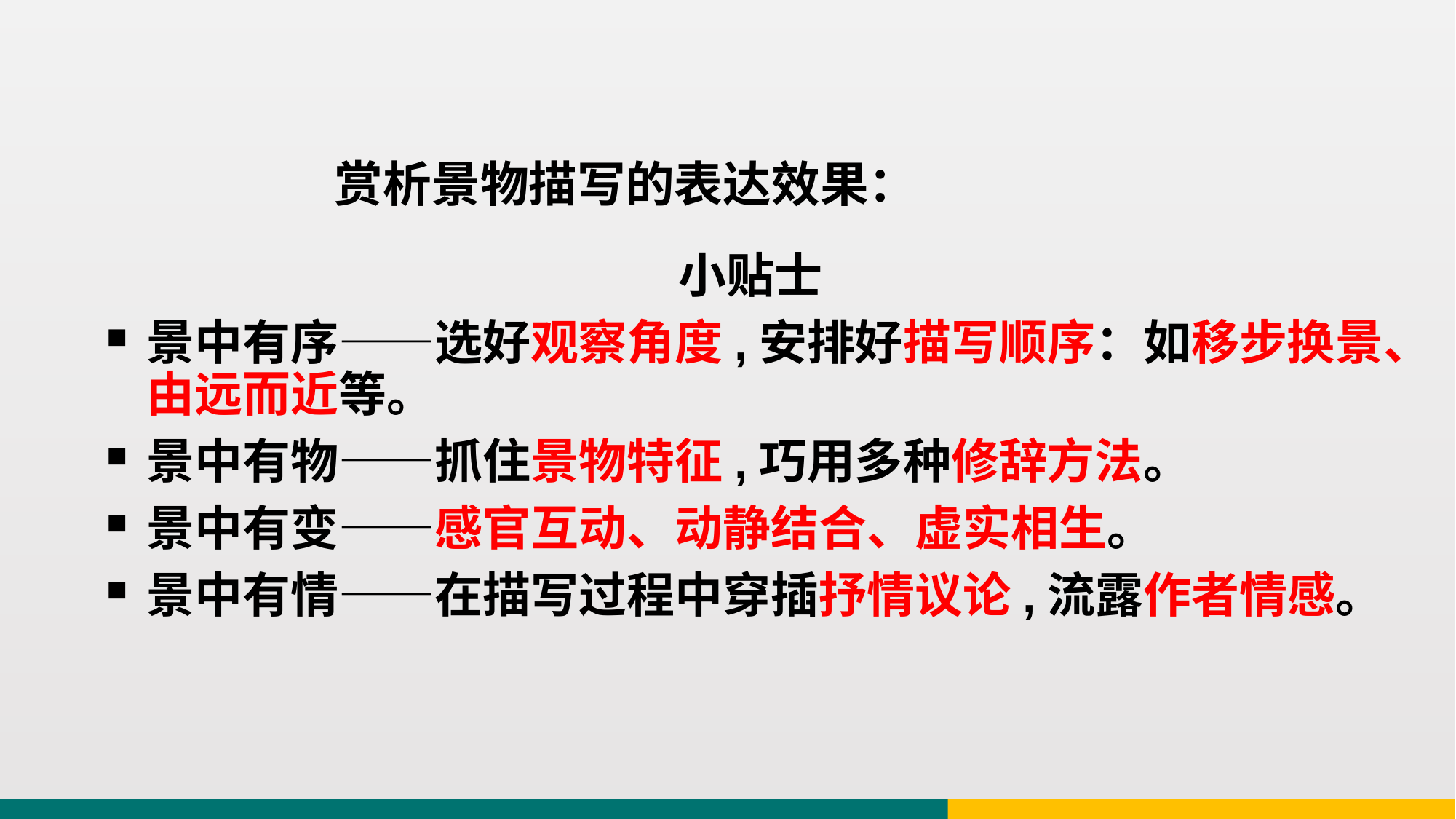

# 赏析景物描写的表达效果：
小贴士
景中有序——选好观察角度,安排好描写顺序：如移步换景、由远而近等。
景中有物——抓住景物特征,巧用多种修辞方法。
景中有变——感官互动、动静结合、虚实相生。
景中有情——在描写过程中穿插抒情议论,流露作者情感。